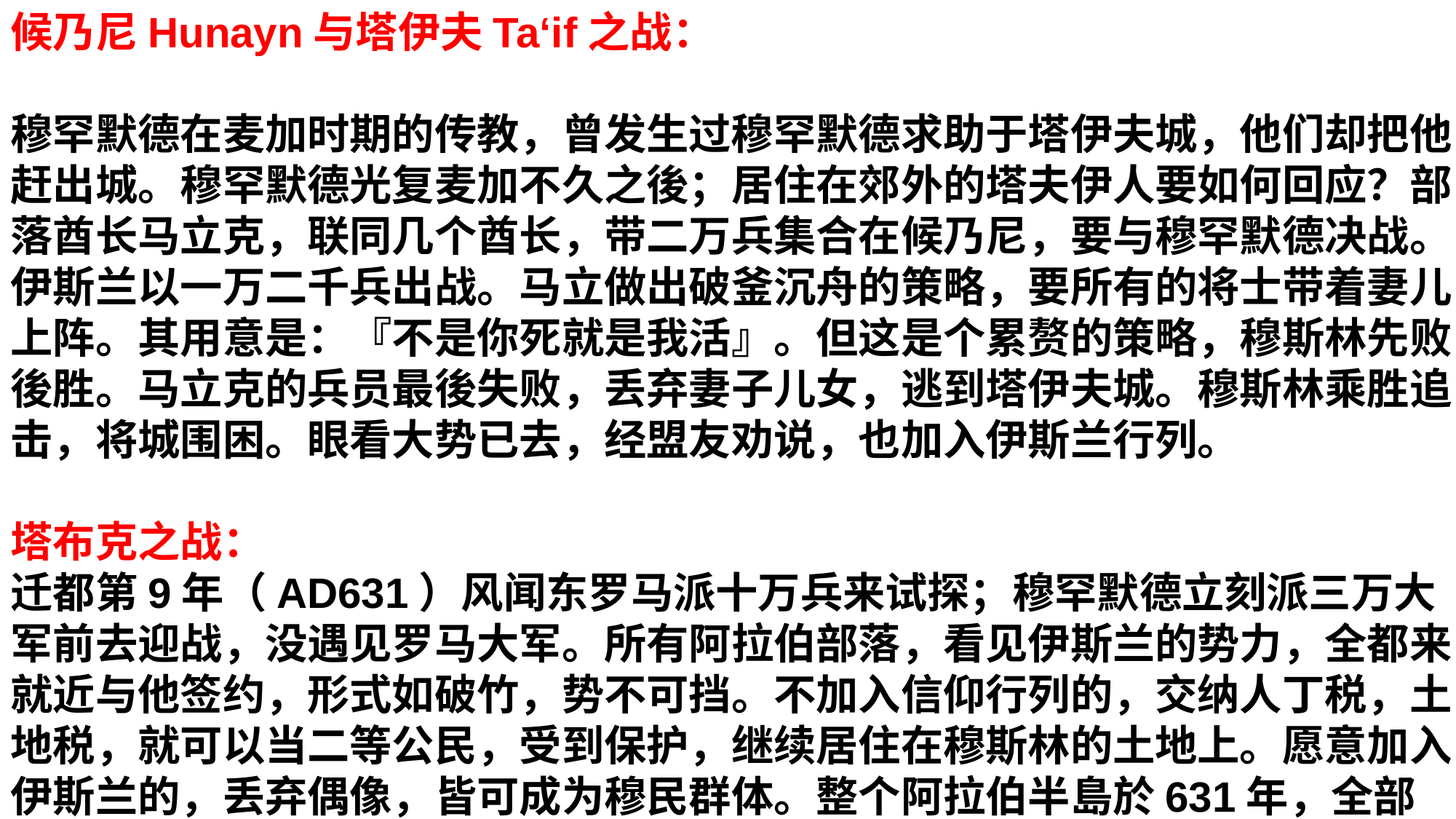

候乃尼Hunayn与塔伊夫Ta‘if之战：
穆罕默德在麦加时期的传教，曾发生过穆罕默德求助于塔伊夫城，他们却把他赶出城。穆罕默德光复麦加不久之後；居住在郊外的塔夫伊人要如何回应？部落酋长马立克，联同几个酋长，带二万兵集合在候乃尼，要与穆罕默德决战。伊斯兰以一万二千兵出战。马立做出破釜沉舟的策略，要所有的将士带着妻儿上阵。其用意是：『不是你死就是我活』。但这是个累赘的策略，穆斯林先败後胜。马立克的兵员最後失败，丢弃妻子儿女，逃到塔伊夫城。穆斯林乘胜追击，将城围困。眼看大势已去，经盟友劝说，也加入伊斯兰行列。

塔布克之战：
迁都第9年（AD631）风闻东罗马派十万兵来试探；穆罕默德立刻派三万大军前去迎战，没遇见罗马大军。所有阿拉伯部落，看见伊斯兰的势力，全都来就近与他签约，形式如破竹，势不可挡。不加入信仰行列的，交纳人丁税，土地税，就可以当二等公民，受到保护，继续居住在穆斯林的土地上。愿意加入伊斯兰的，丢弃偶像，皆可成为穆民群体。整个阿拉伯半島於631年，全部归在伊斯兰权下